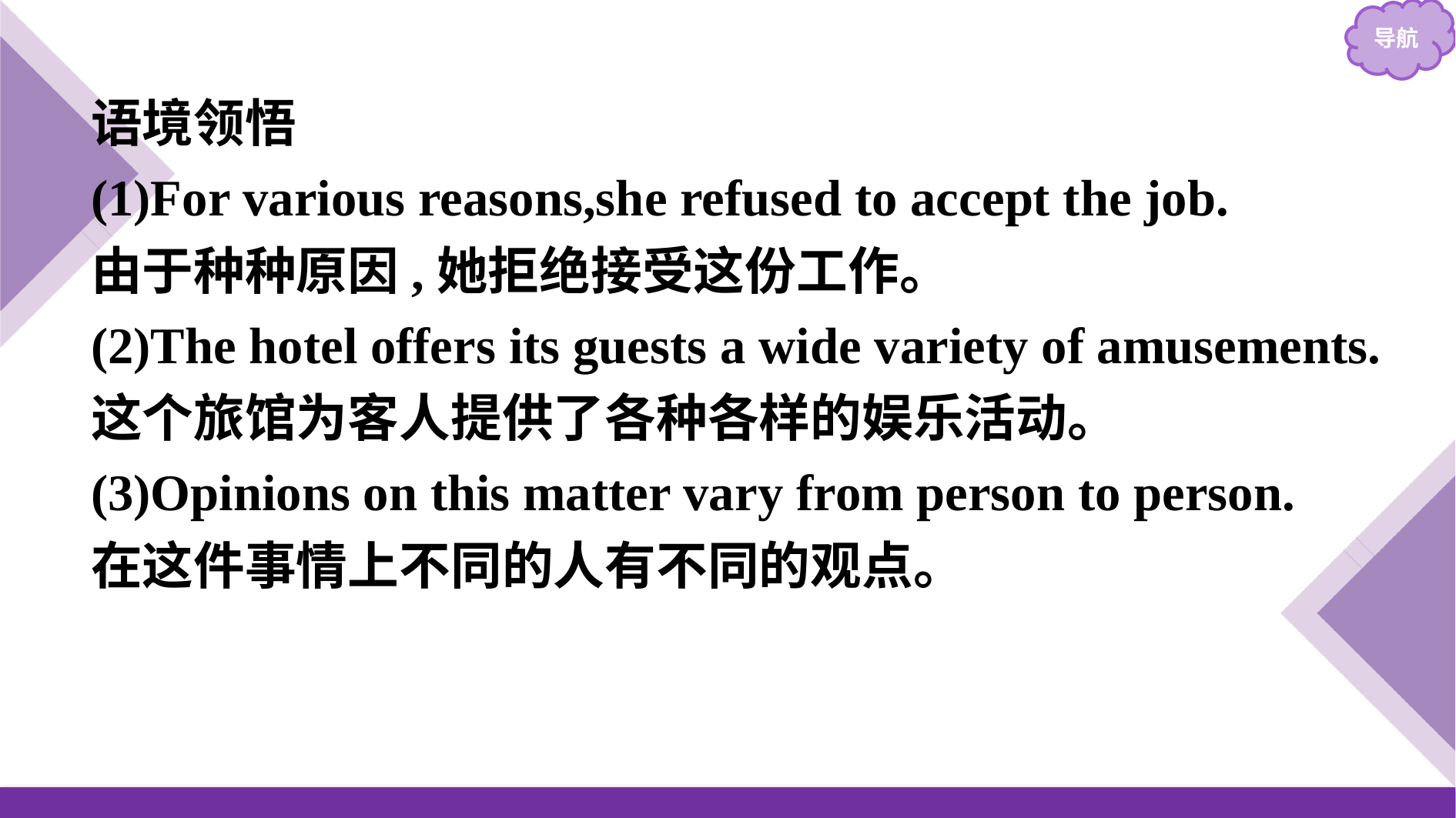

语境领悟
(1)For various reasons,she refused to accept the job.
由于种种原因,她拒绝接受这份工作。
(2)The hotel offers its guests a wide variety of amusements.
这个旅馆为客人提供了各种各样的娱乐活动。
(3)Opinions on this matter vary from person to person.
在这件事情上不同的人有不同的观点。